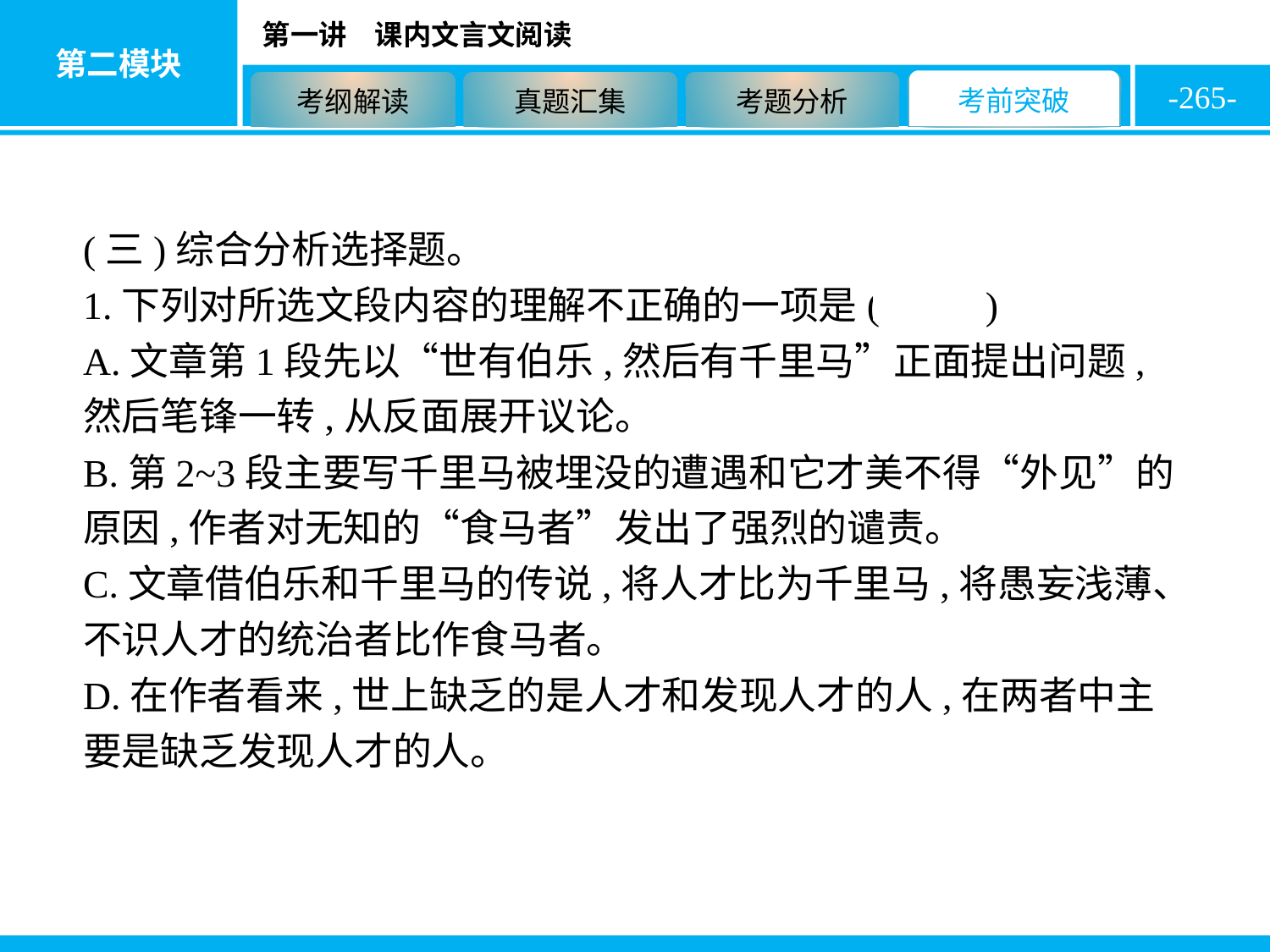

-265-
(三)综合分析选择题。
1.下列对所选文段内容的理解不正确的一项是(    D    )
A.文章第1段先以“世有伯乐,然后有千里马”正面提出问题,然后笔锋一转,从反面展开议论。
B.第2~3段主要写千里马被埋没的遭遇和它才美不得“外见”的原因,作者对无知的“食马者”发出了强烈的谴责。
C.文章借伯乐和千里马的传说,将人才比为千里马,将愚妄浅薄、不识人才的统治者比作食马者。
D.在作者看来,世上缺乏的是人才和发现人才的人,在两者中主要是缺乏发现人才的人。